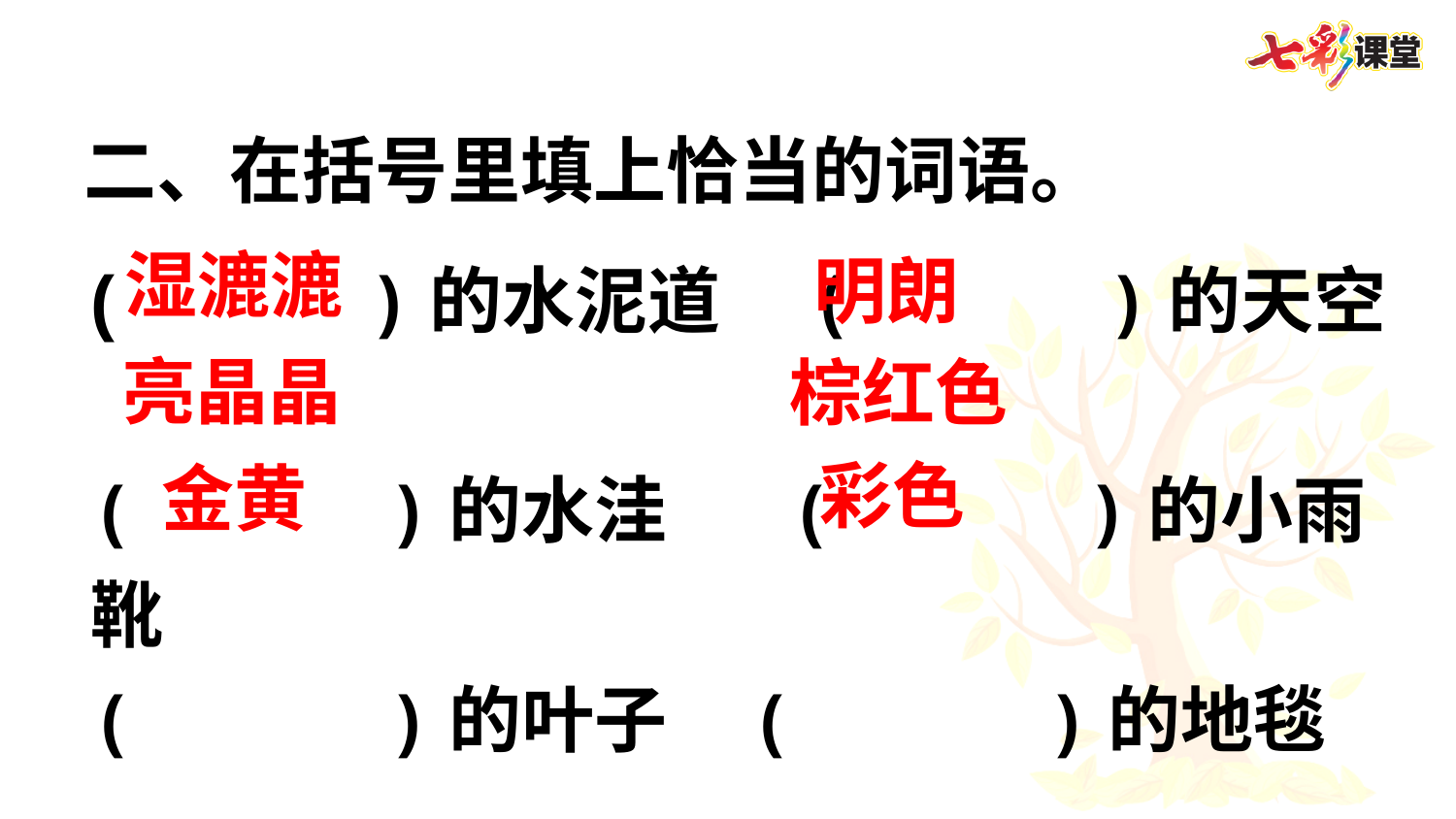

二、在括号里填上恰当的词语。
(　　　)的水泥道　(　　　)的天空
(　　　)的水洼　  (　　　)的小雨靴
(　　　)的叶子    (　　　)的地毯
湿漉漉
明朗
亮晶晶
棕红色
彩色
金黄